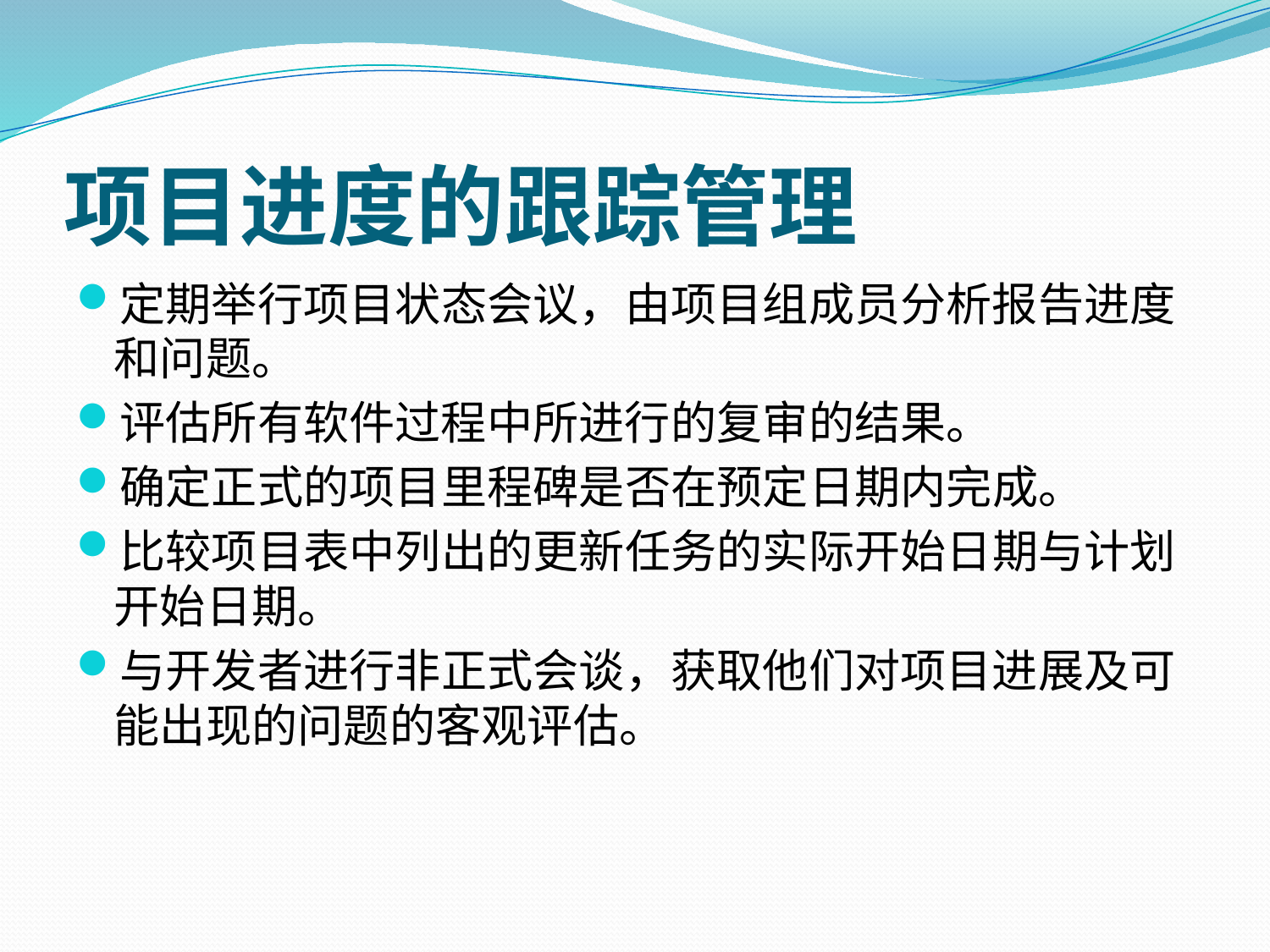

# 项目进度的跟踪管理
定期举行项目状态会议，由项目组成员分析报告进度和问题。
评估所有软件过程中所进行的复审的结果。
确定正式的项目里程碑是否在预定日期内完成。
比较项目表中列出的更新任务的实际开始日期与计划开始日期。
与开发者进行非正式会谈，获取他们对项目进展及可能出现的问题的客观评估。